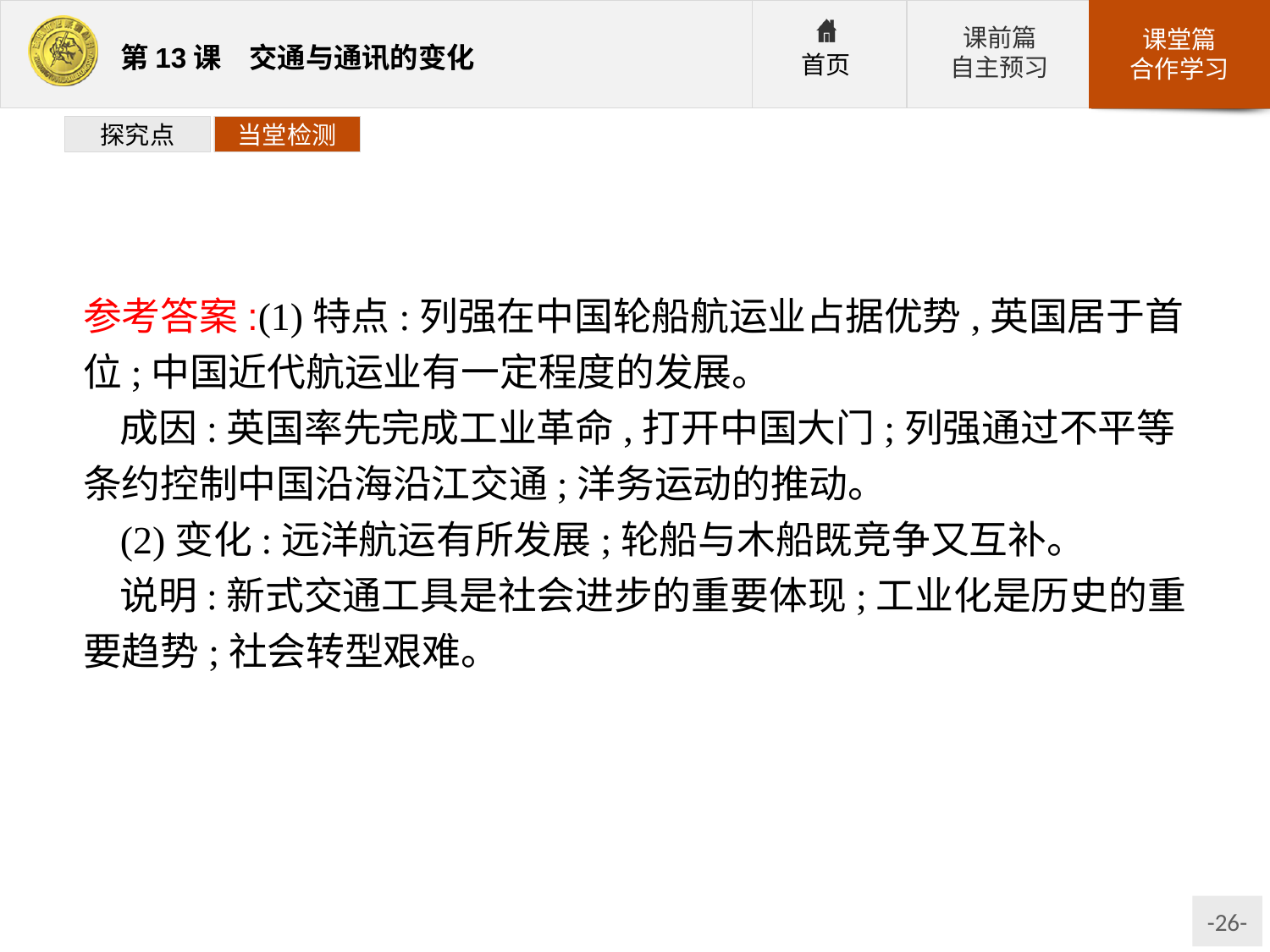

探究点
当堂检测
参考答案:(1)特点:列强在中国轮船航运业占据优势,英国居于首位;中国近代航运业有一定程度的发展。
成因:英国率先完成工业革命,打开中国大门;列强通过不平等条约控制中国沿海沿江交通;洋务运动的推动。
(2)变化:远洋航运有所发展;轮船与木船既竞争又互补。
说明:新式交通工具是社会进步的重要体现;工业化是历史的重要趋势;社会转型艰难。